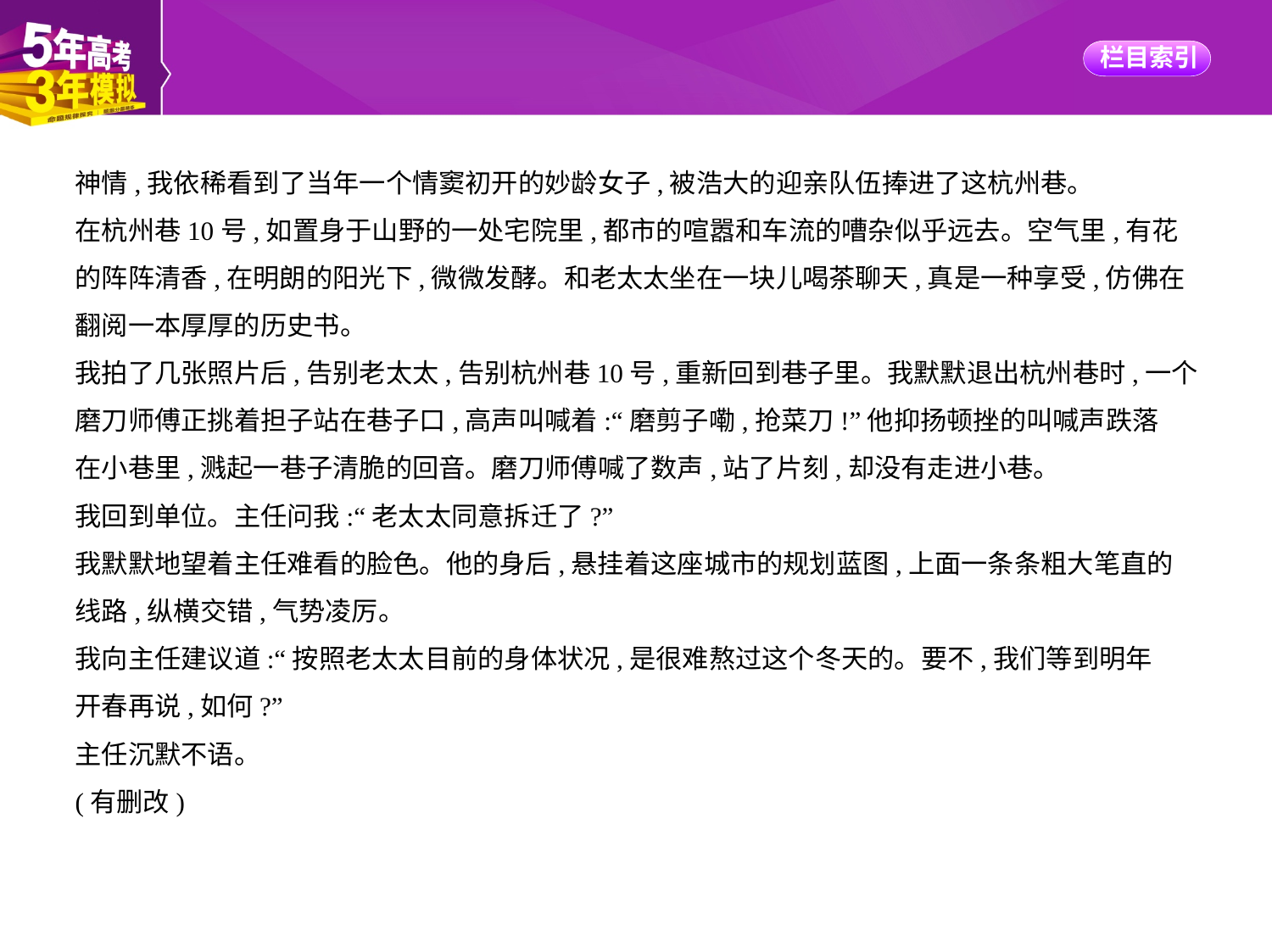

神情,我依稀看到了当年一个情窦初开的妙龄女子,被浩大的迎亲队伍捧进了这杭州巷。
在杭州巷10号,如置身于山野的一处宅院里,都市的喧嚣和车流的嘈杂似乎远去。空气里,有花
的阵阵清香,在明朗的阳光下,微微发酵。和老太太坐在一块儿喝茶聊天,真是一种享受,仿佛在
翻阅一本厚厚的历史书。
我拍了几张照片后,告别老太太,告别杭州巷10号,重新回到巷子里。我默默退出杭州巷时,一个
磨刀师傅正挑着担子站在巷子口,高声叫喊着:“磨剪子嘞,抢菜刀!”他抑扬顿挫的叫喊声跌落
在小巷里,溅起一巷子清脆的回音。磨刀师傅喊了数声,站了片刻,却没有走进小巷。
我回到单位。主任问我:“老太太同意拆迁了?”
我默默地望着主任难看的脸色。他的身后,悬挂着这座城市的规划蓝图,上面一条条粗大笔直的
线路,纵横交错,气势凌厉。
我向主任建议道:“按照老太太目前的身体状况,是很难熬过这个冬天的。要不,我们等到明年
开春再说,如何?”
主任沉默不语。
(有删改)